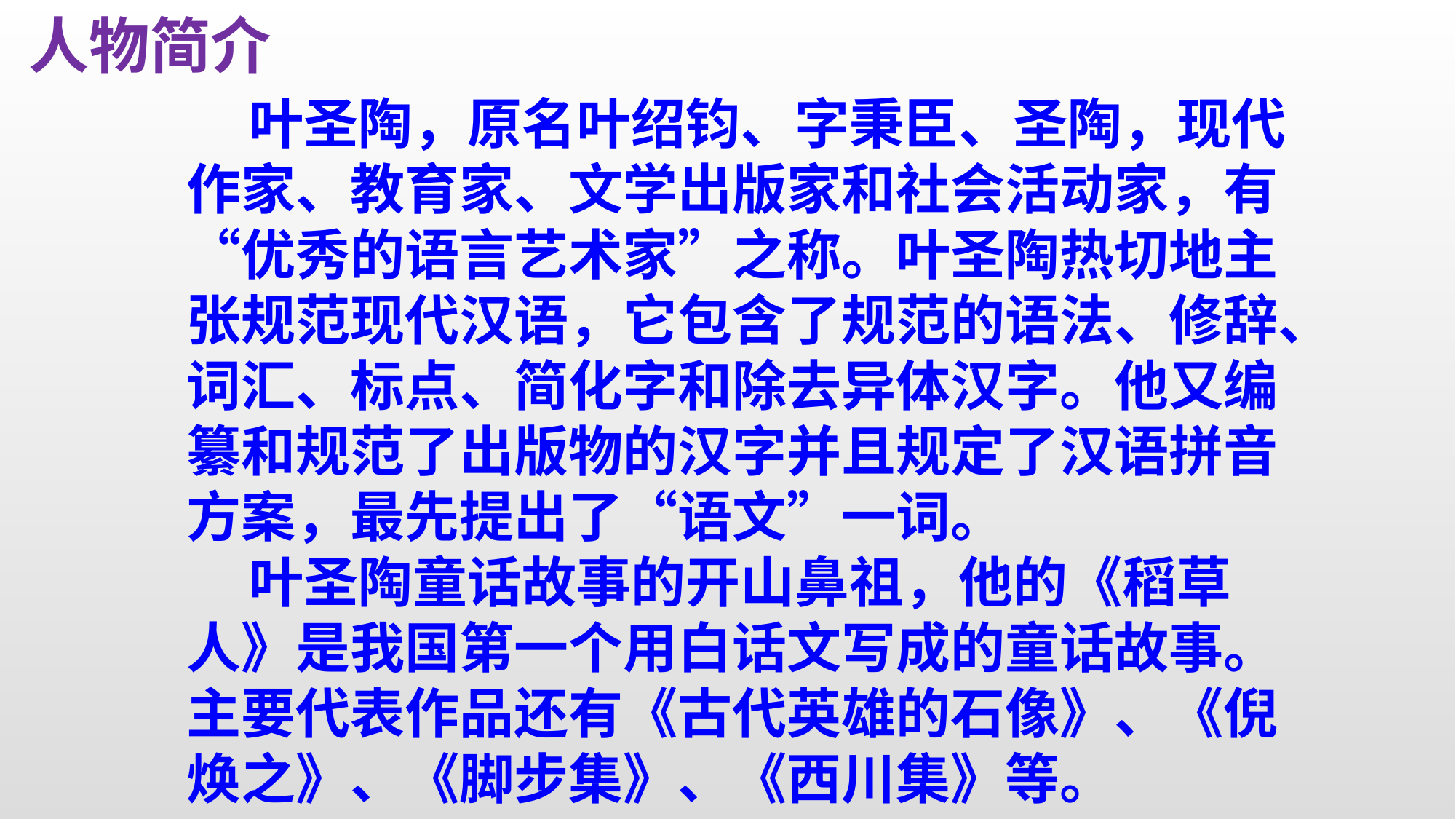

人物简介
    叶圣陶，原名叶绍钧、字秉臣、圣陶，现代作家、教育家、文学出版家和社会活动家，有“优秀的语言艺术家”之称。叶圣陶热切地主张规范现代汉语，它包含了规范的语法、修辞、词汇、标点、简化字和除去异体汉字。他又编纂和规范了出版物的汉字并且规定了汉语拼音方案，最先提出了“语文”一词。
    叶圣陶童话故事的开山鼻祖，他的《稻草人》是我国第一个用白话文写成的童话故事。
主要代表作品还有《古代英雄的石像》、《倪焕之》、《脚步集》、《西川集》等。